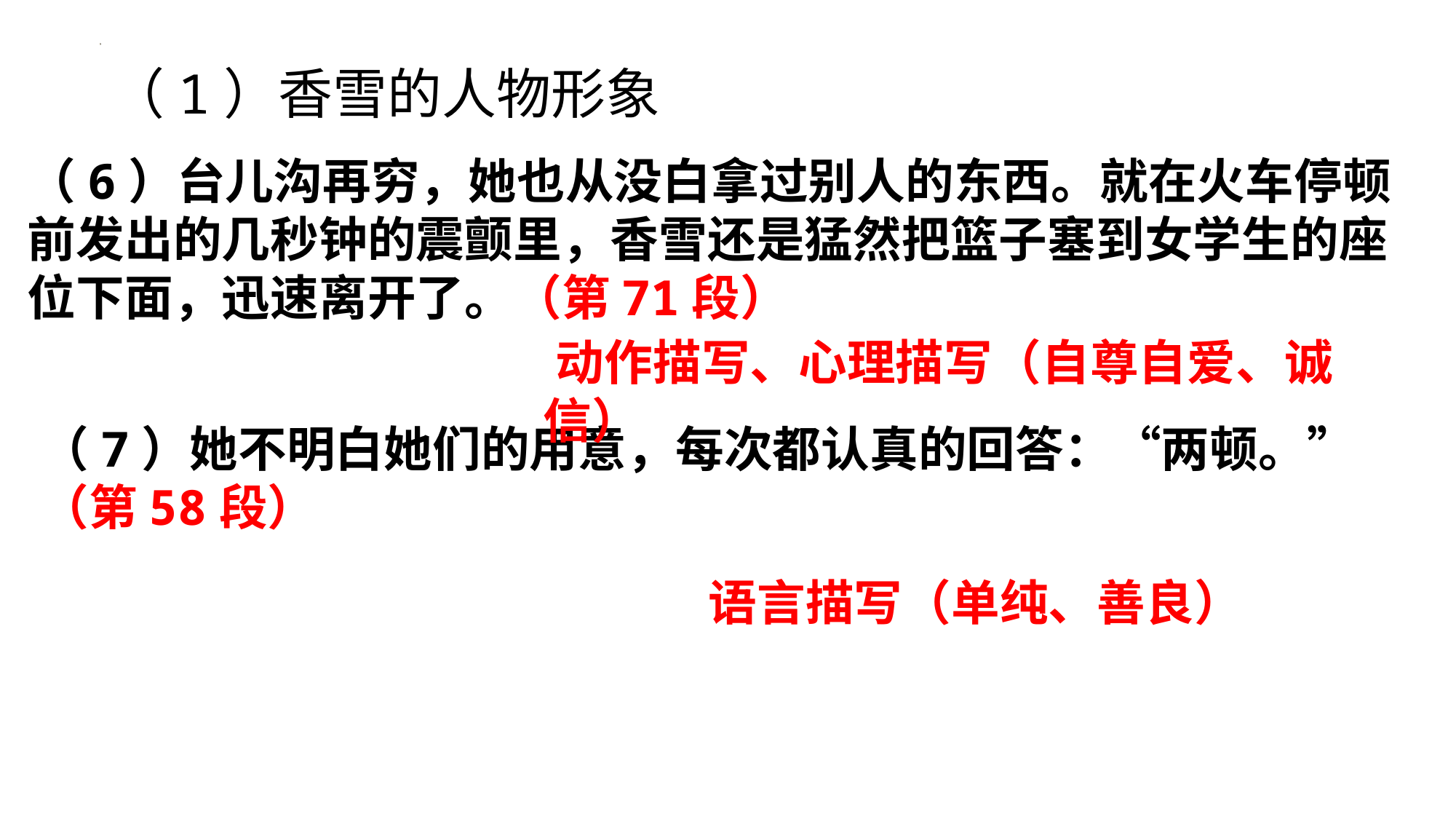

（1）香雪的人物形象
（6）台儿沟再穷，她也从没白拿过别人的东西。就在火车停顿前发出的几秒钟的震颤里，香雪还是猛然把篮子塞到女学生的座位下面，迅速离开了。（第71段）
 动作描写、心理描写（自尊自爱、诚信）
（7）她不明白她们的用意，每次都认真的回答：“两顿。”（第58段）
语言描写（单纯、善良）